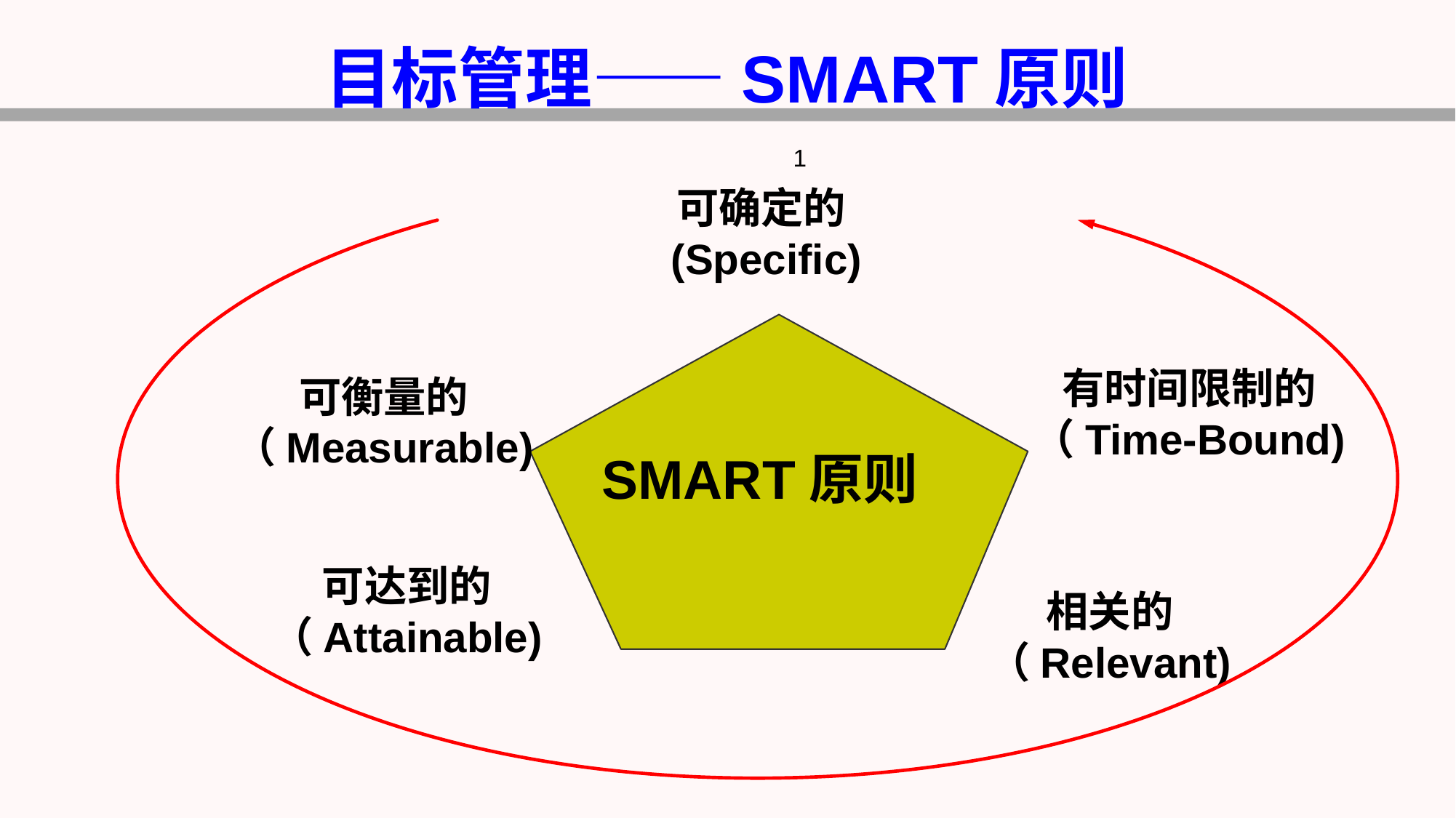

目标管理——SMART原则
1
可确定的(Specific)

SMART原则
有时间限制的
（Time-Bound)
可衡量的
（Measurable)

可达到的
（Attainable)

相关的
（Relevant)